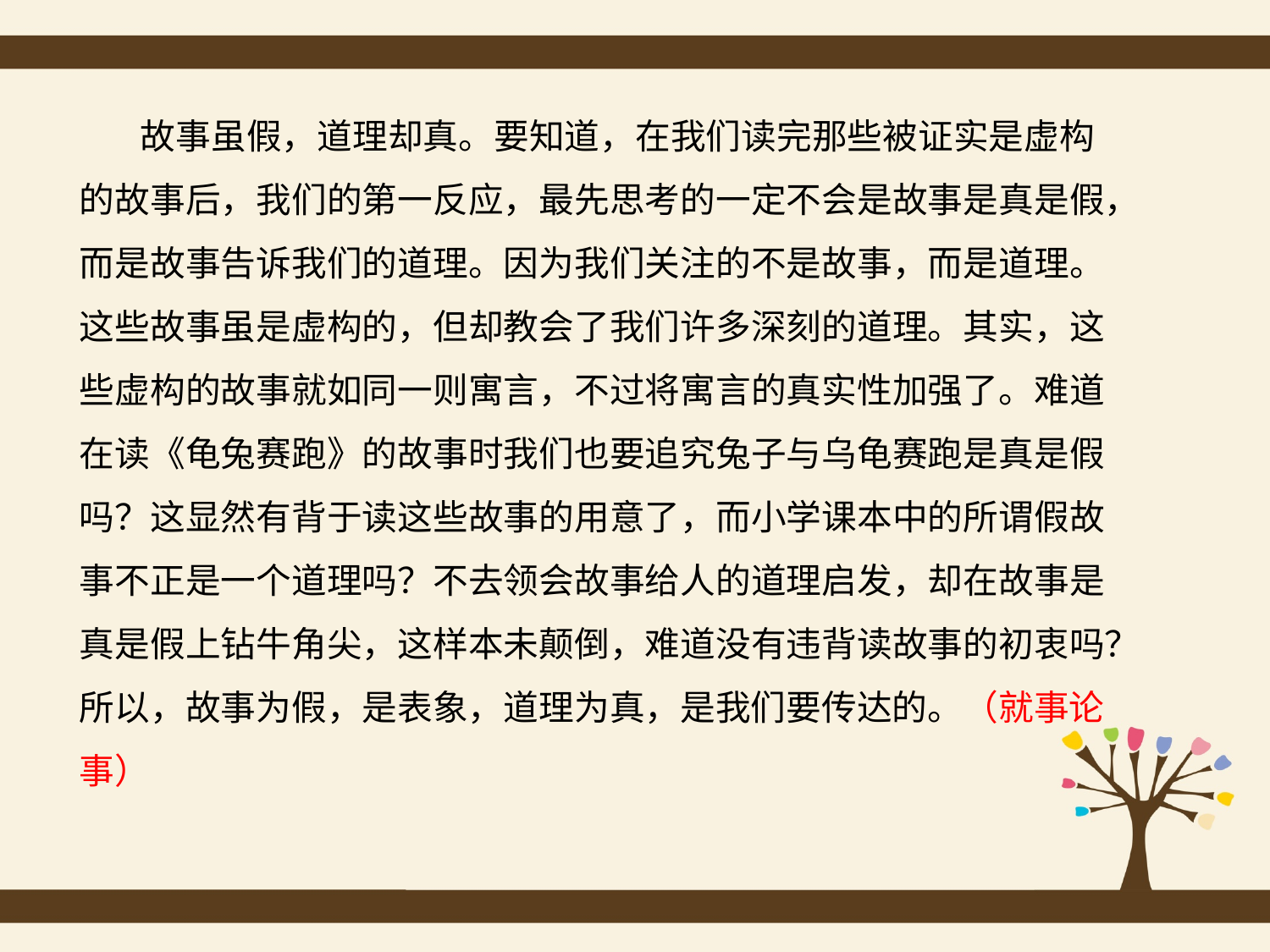

故事虽假，道理却真。要知道，在我们读完那些被证实是虚构的故事后，我们的第一反应，最先思考的一定不会是故事是真是假，而是故事告诉我们的道理。因为我们关注的不是故事，而是道理。这些故事虽是虚构的，但却教会了我们许多深刻的道理。其实，这些虚构的故事就如同一则寓言，不过将寓言的真实性加强了。难道在读《龟兔赛跑》的故事时我们也要追究兔子与乌龟赛跑是真是假吗？这显然有背于读这些故事的用意了，而小学课本中的所谓假故事不正是一个道理吗？不去领会故事给人的道理启发，却在故事是真是假上钻牛角尖，这样本未颠倒，难道没有违背读故事的初衷吗？所以，故事为假，是表象，道理为真，是我们要传达的。（就事论事）